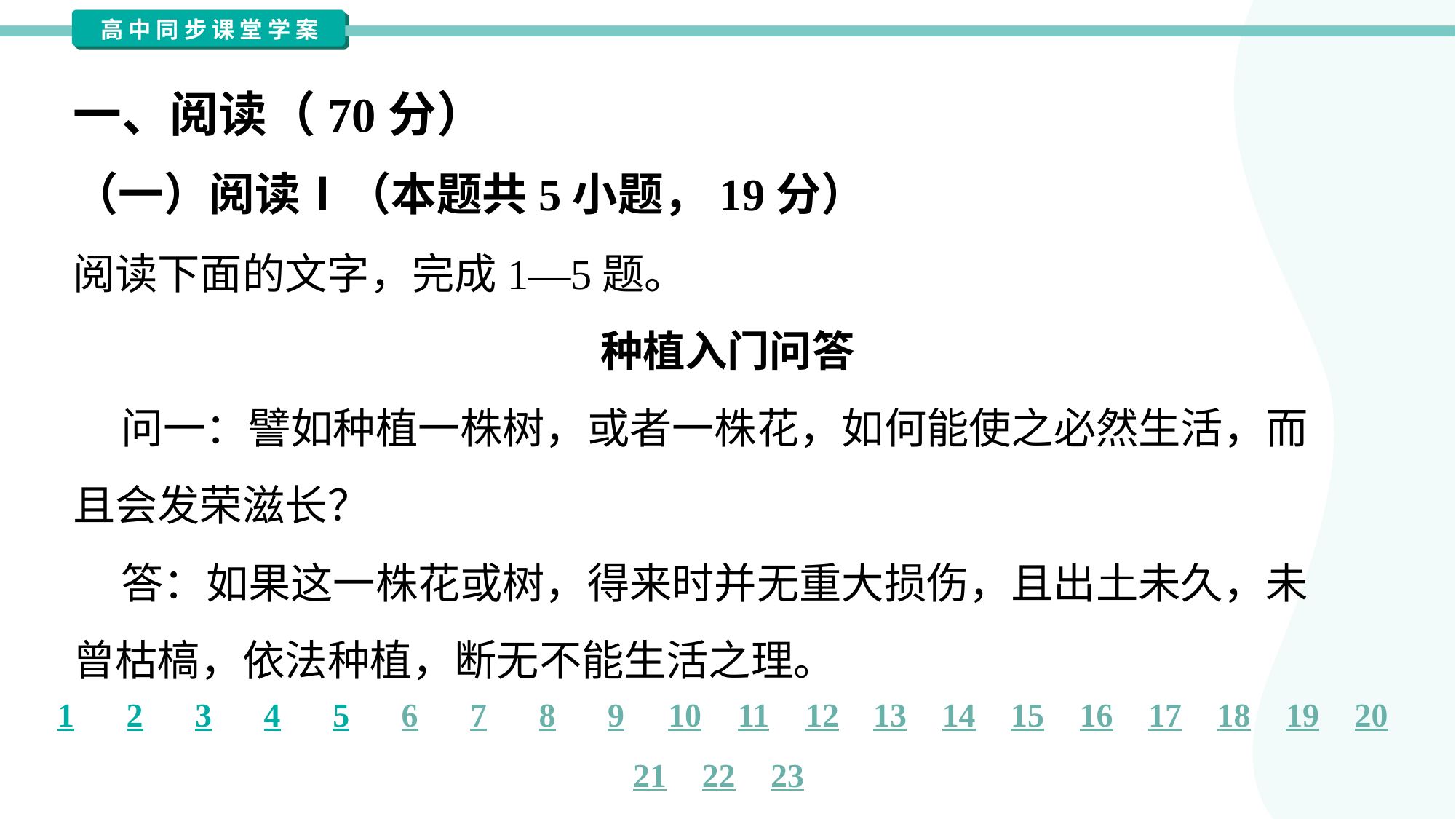

一、阅读（70分）
（一）阅读Ⅰ（本题共5小题，19分）
阅读下面的文字，完成1—5题。
种植入门问答
    问一：譬如种植一株树，或者一株花，如何能使之必然生活，而
且会发荣滋长？
    答：如果这一株花或树，得来时并无重大损伤，且出土未久，未
曾枯槁，依法种植，断无不能生活之理。